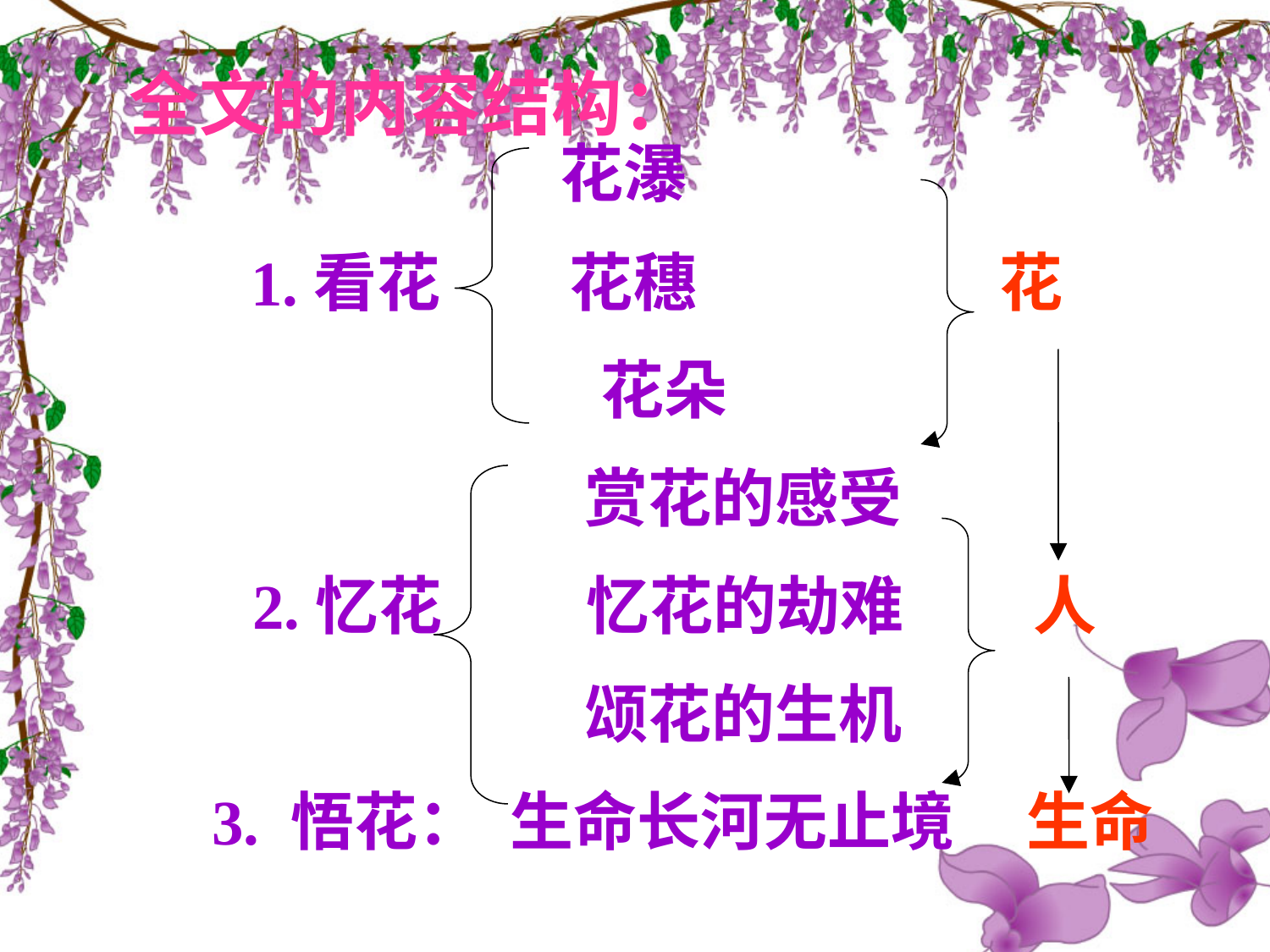

花瀑
               1.看花         花穗                     花
   花朵
              赏花的感受
     2.忆花          忆花的劫难         人
              颂花的生机
      3. 悟花：  生命长河无止境     生命
全文的内容结构：